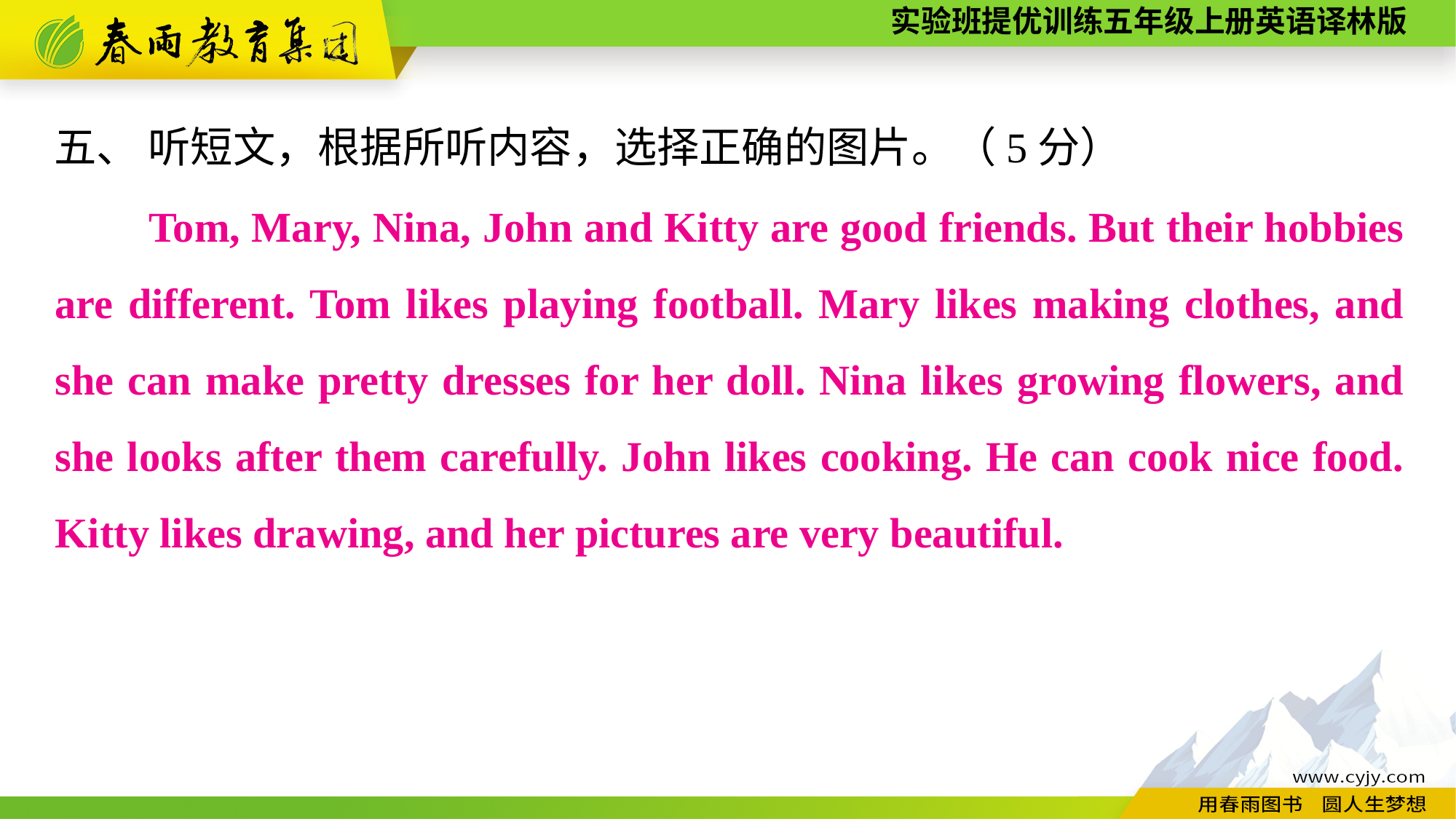

五、 听短文，根据所听内容，选择正确的图片。（5分）
        Tom, Mary, Nina, John and Kitty are good friends. But their hobbies are different. Tom likes playing football. Mary likes making clothes, and she can make pretty dresses for her doll. Nina likes growing flowers, and she looks after them carefully. John likes cooking. He can cook nice food. Kitty likes drawing, and her pictures are very beautiful.